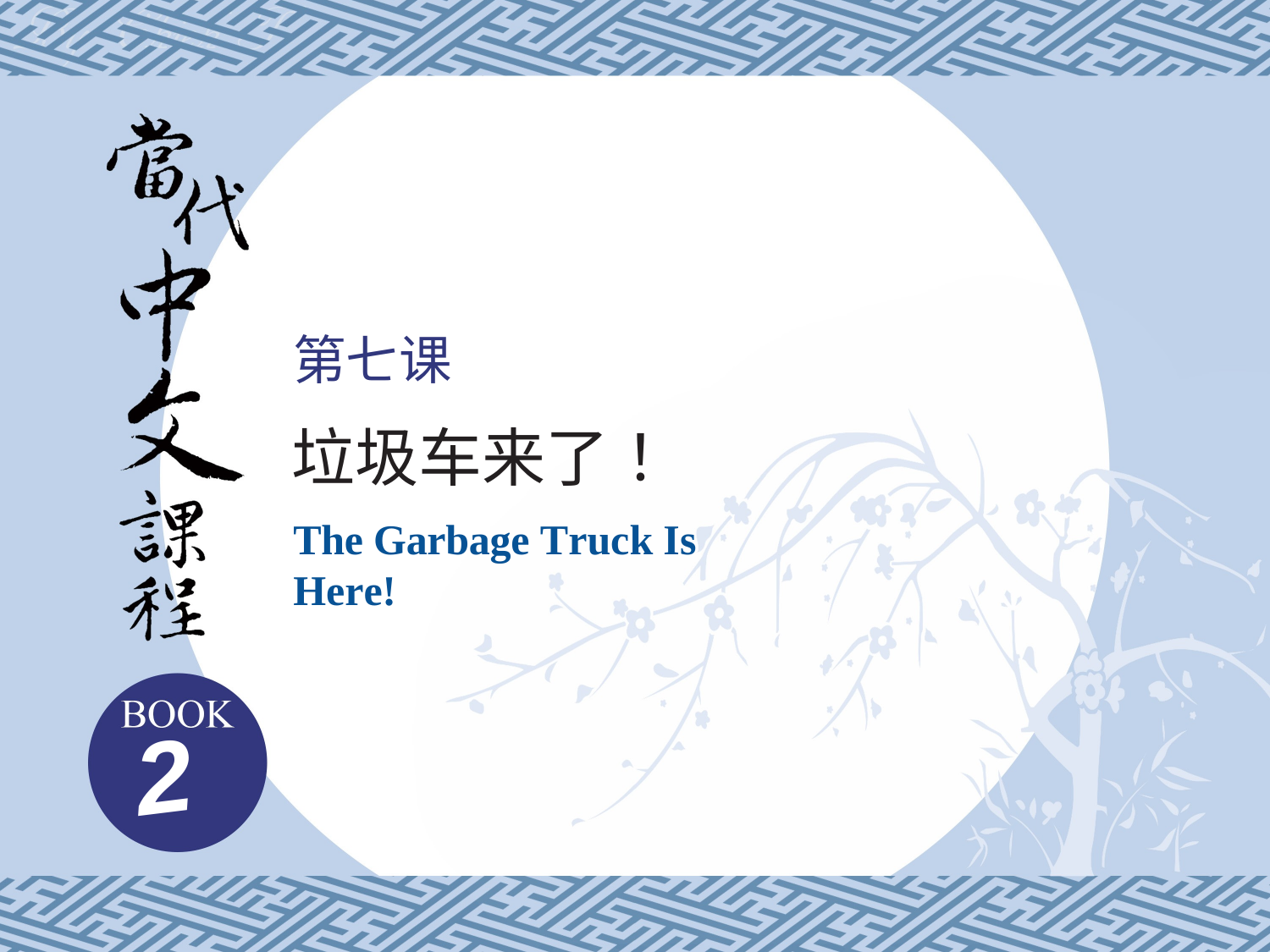

第七课
垃圾车来了！
The Garbage Truck Is Here!
2